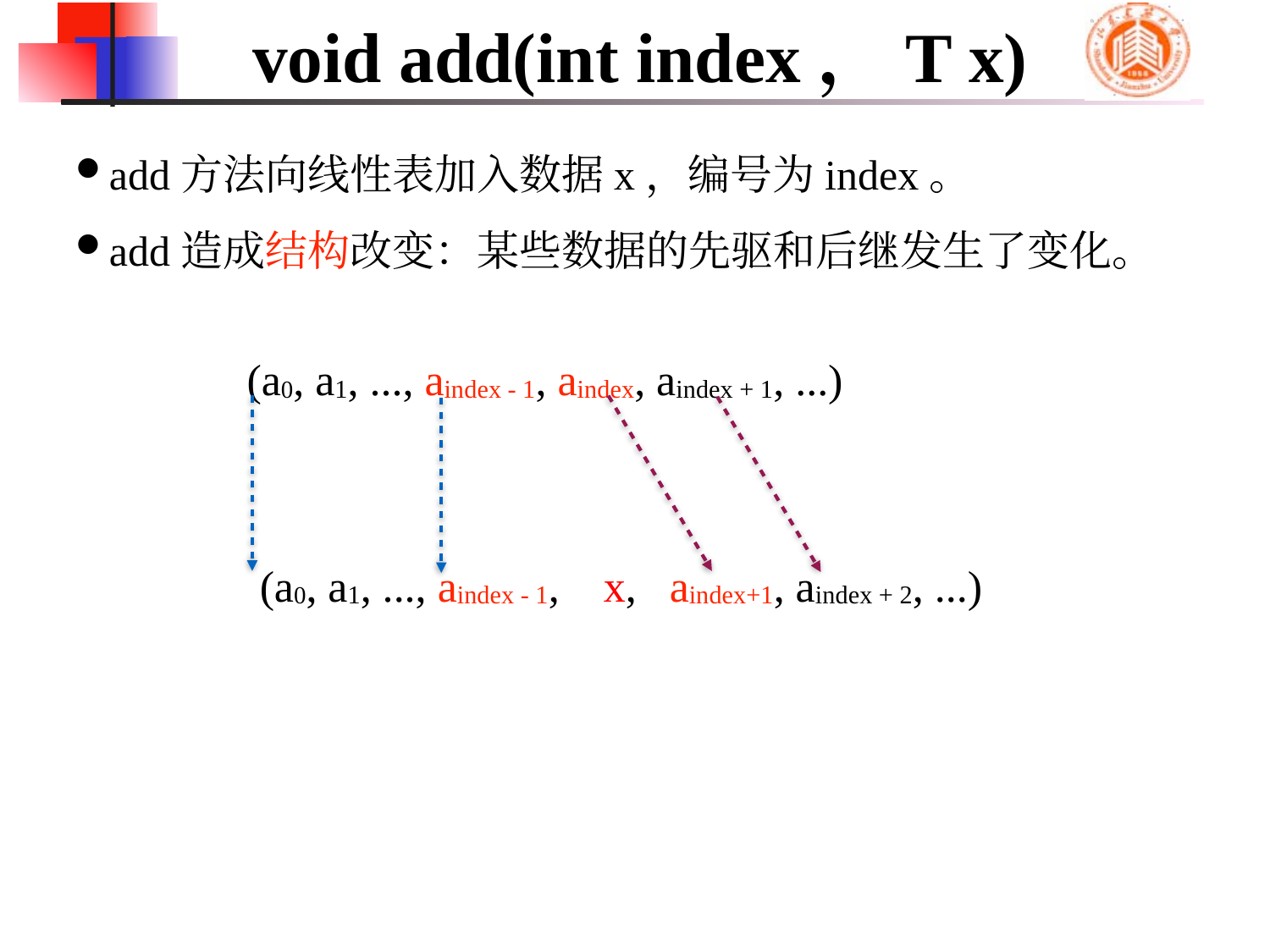

# void add(int index，T x)
add方法向线性表加入数据x，编号为index。
add造成结构改变：某些数据的先驱和后继发生了变化。
(a0, a1, ..., aindex - 1, aindex, aindex + 1, ...)

(a0, a1, ..., aindex - 1,    x,   aindex+1, aindex + 2, ...)